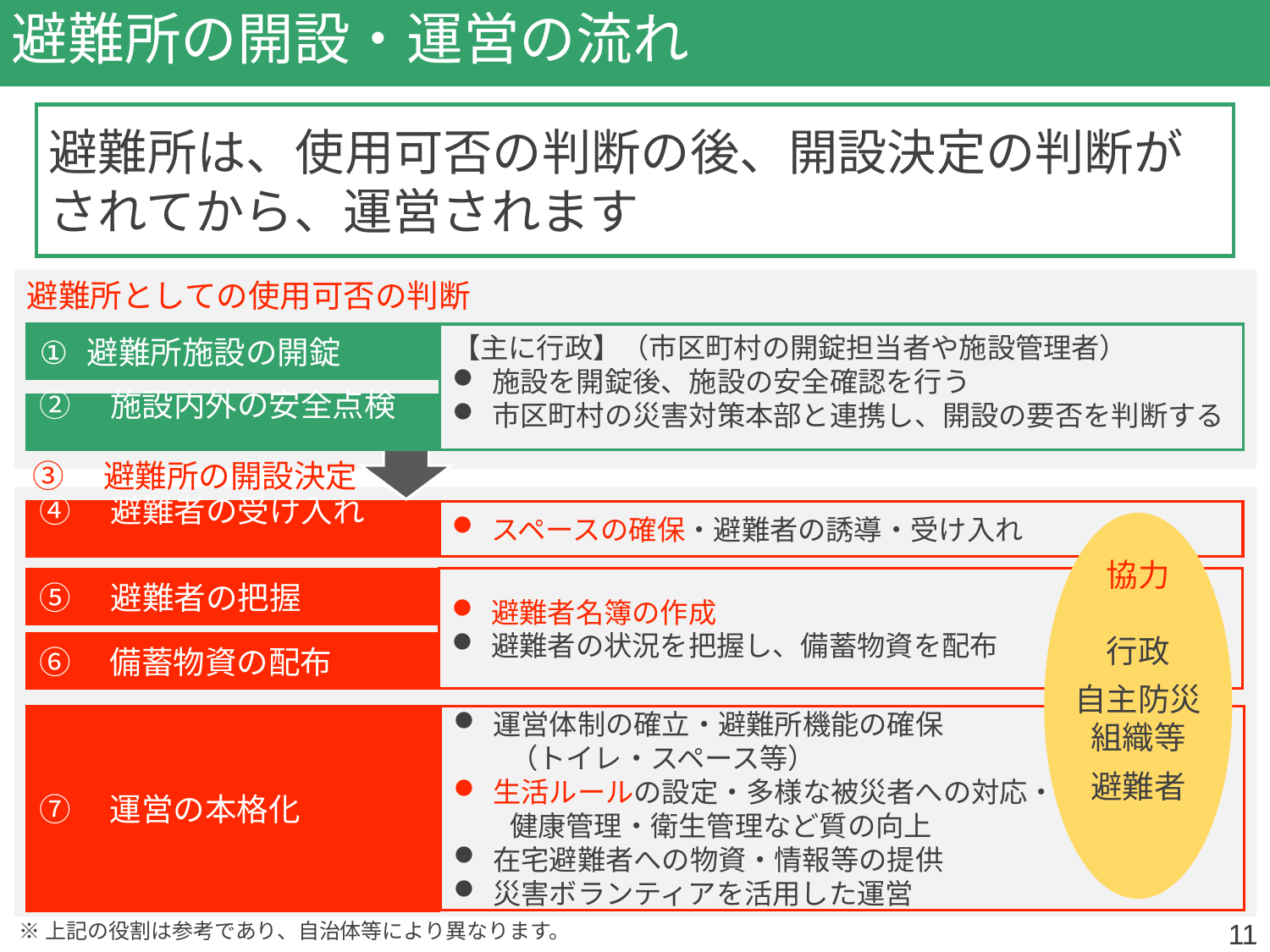

# 避難所の開設・運営の流れ
避難所は、使用可否の判断の後、開設決定の判断が
されてから、運営されます
避難所としての使用可否の判断
【主に行政】（市区町村の開錠担当者や施設管理者）
施設を開錠後、施設の安全確認を行う
市区町村の災害対策本部と連携し、開設の要否を判断する
避難所施設の開錠
②　施設内外の安全点検

③　避難所の開設決定

④　避難者の受け入れ
スペースの確保・避難者の誘導・受け入れ

協力

行政
自主防災
組織等
避難者

避難者名簿の作成
避難者の状況を把握し、備蓄物資を配布
⑤　避難者の把握
⑥　備蓄物資の配布
運営体制の確立・避難所機能の確保
　　（トイレ・スペース等）
生活ルールの設定・多様な被災者への対応・
　　健康管理・衛生管理など質の向上
在宅避難者への物資・情報等の提供
災害ボランティアを活用した運営
⑦　運営の本格化
11
11
※上記の役割は参考であり、自治体等により異なります。